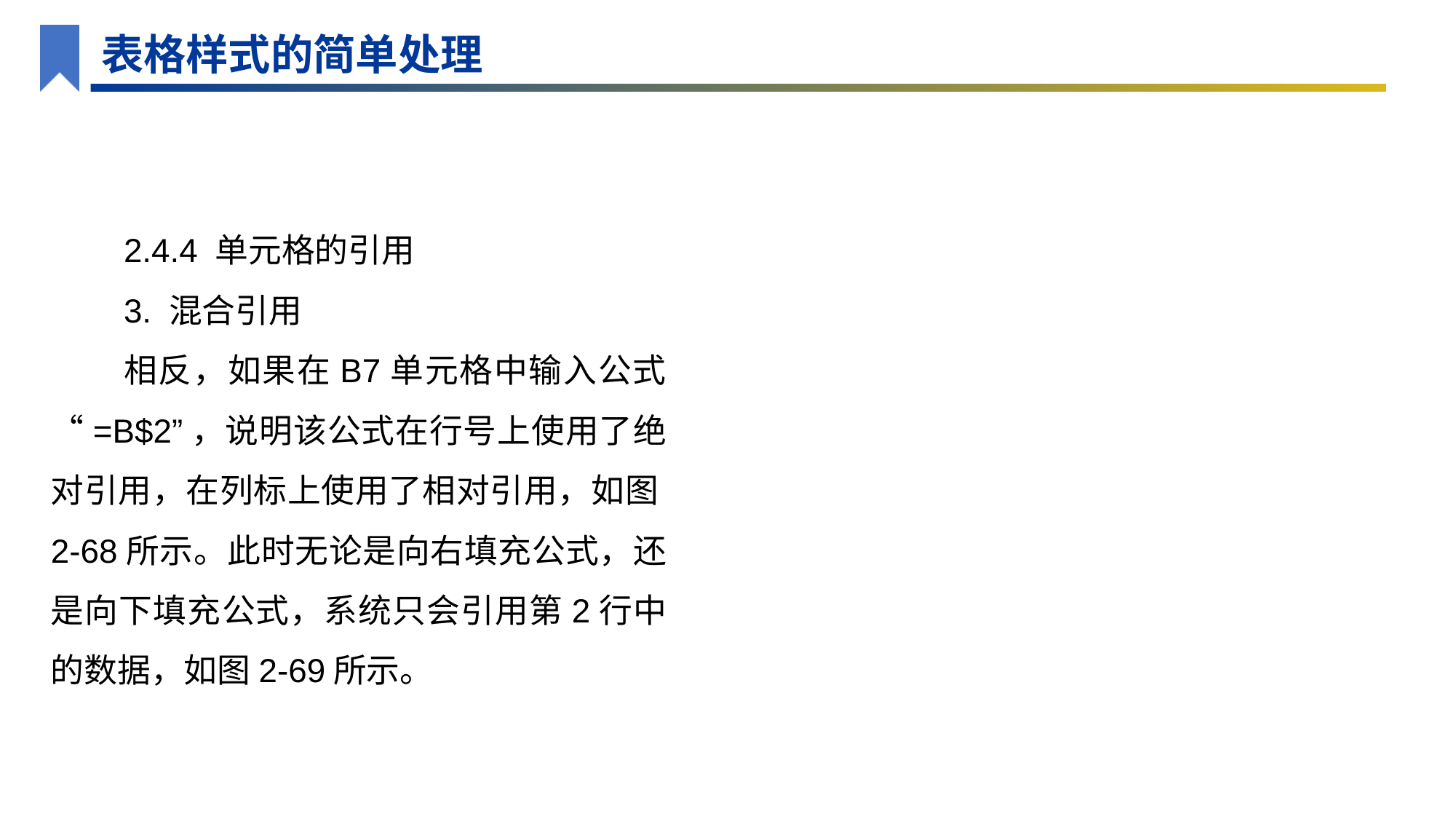

表格样式的简单处理

2.4.4 单元格的引用
3. 混合引用
相反，如果在B7单元格中输入公式“=B$2”，说明该公式在行号上使用了绝对引用，在列标上使用了相对引用，如图2-68所示。此时无论是向右填充公式，还是向下填充公式，系统只会引用第2行中的数据，如图2-69所示。